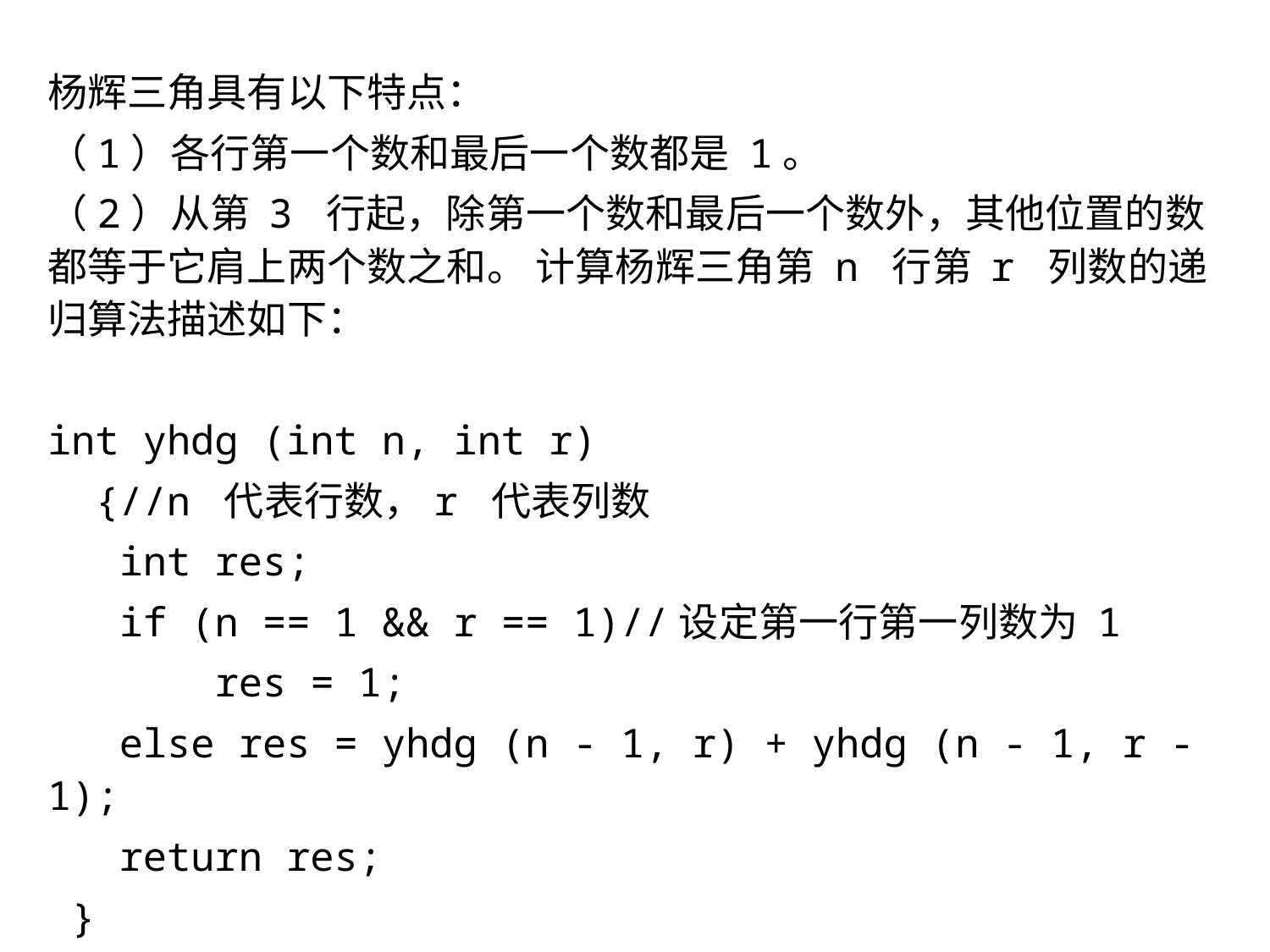

杨辉三角具有以下特点：
（1）各行第一个数和最后一个数都是 1。
（2）从第 3 行起，除第一个数和最后一个数外，其他位置的数都等于它肩上两个数之和。 计算杨辉三角第 n 行第 r 列数的递归算法描述如下：

int yhdg (int n, int r)
  {//n 代表行数，r 代表列数
   int res;
   if (n == 1 && r == 1)//设定第一行第一列数为 1
       res = 1;
   else res = yhdg (n - 1, r) + yhdg (n - 1, r - 1);
   return res;
 }